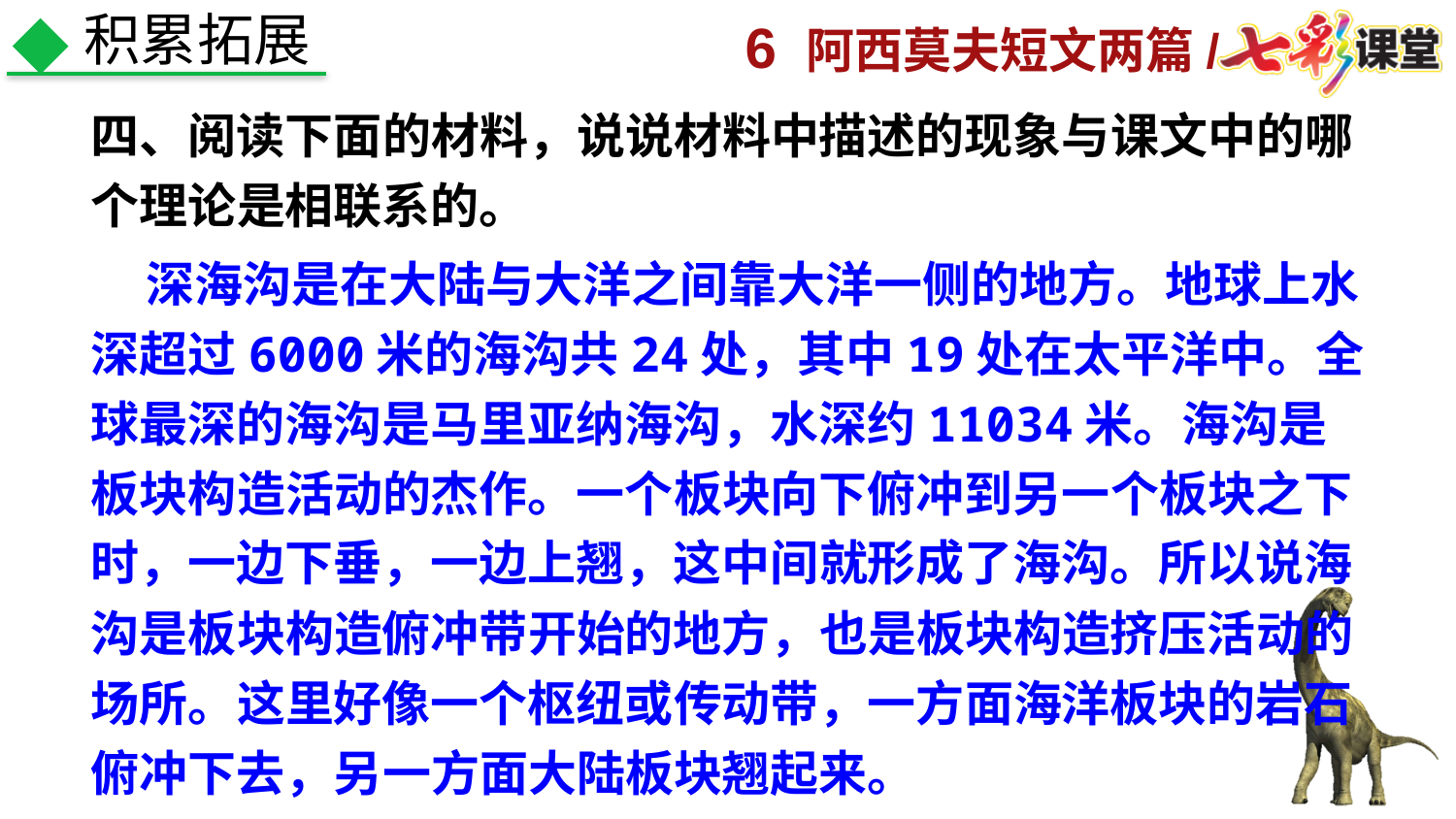

积累拓展

四、阅读下面的材料，说说材料中描述的现象与课文中的哪个理论是相联系的。
    深海沟是在大陆与大洋之间靠大洋一侧的地方。地球上水深超过6000米的海沟共24处，其中19处在太平洋中。全球最深的海沟是马里亚纳海沟，水深约11034米。海沟是板块构造活动的杰作。一个板块向下俯冲到另一个板块之下时，一边下垂，一边上翘，这中间就形成了海沟。所以说海沟是板块构造俯冲带开始的地方，也是板块构造挤压活动的场所。这里好像一个枢纽或传动带，一方面海洋板块的岩石俯冲下去，另一方面大陆板块翘起来。